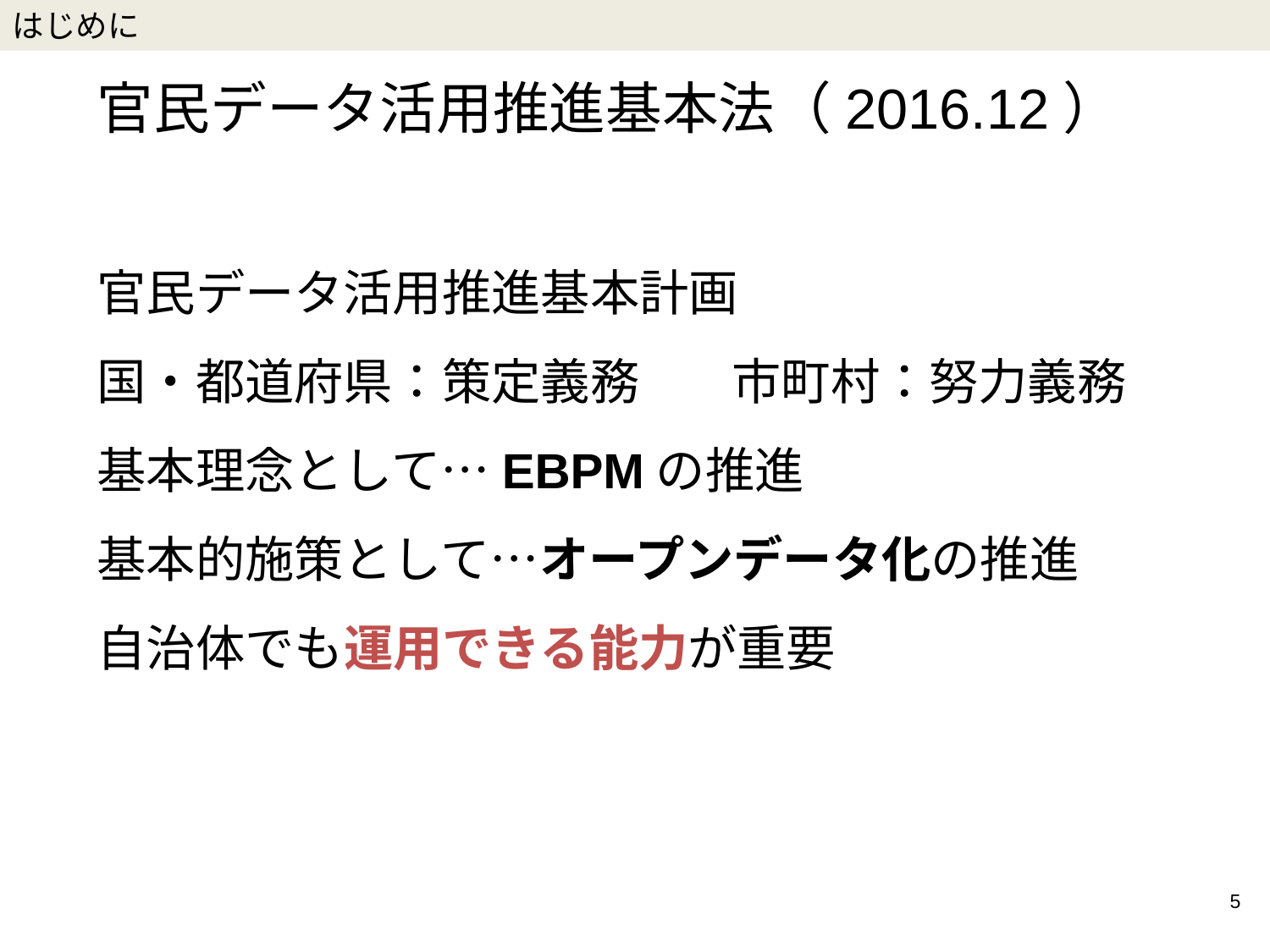

はじめに
官民データ活用推進基本法（2016.12）
官民データ活用推進基本計画
国・都道府県：策定義務	市町村：努力義務
基本理念として…EBPMの推進
基本的施策として…オープンデータ化の推進
自治体でも運用できる能力が重要
5